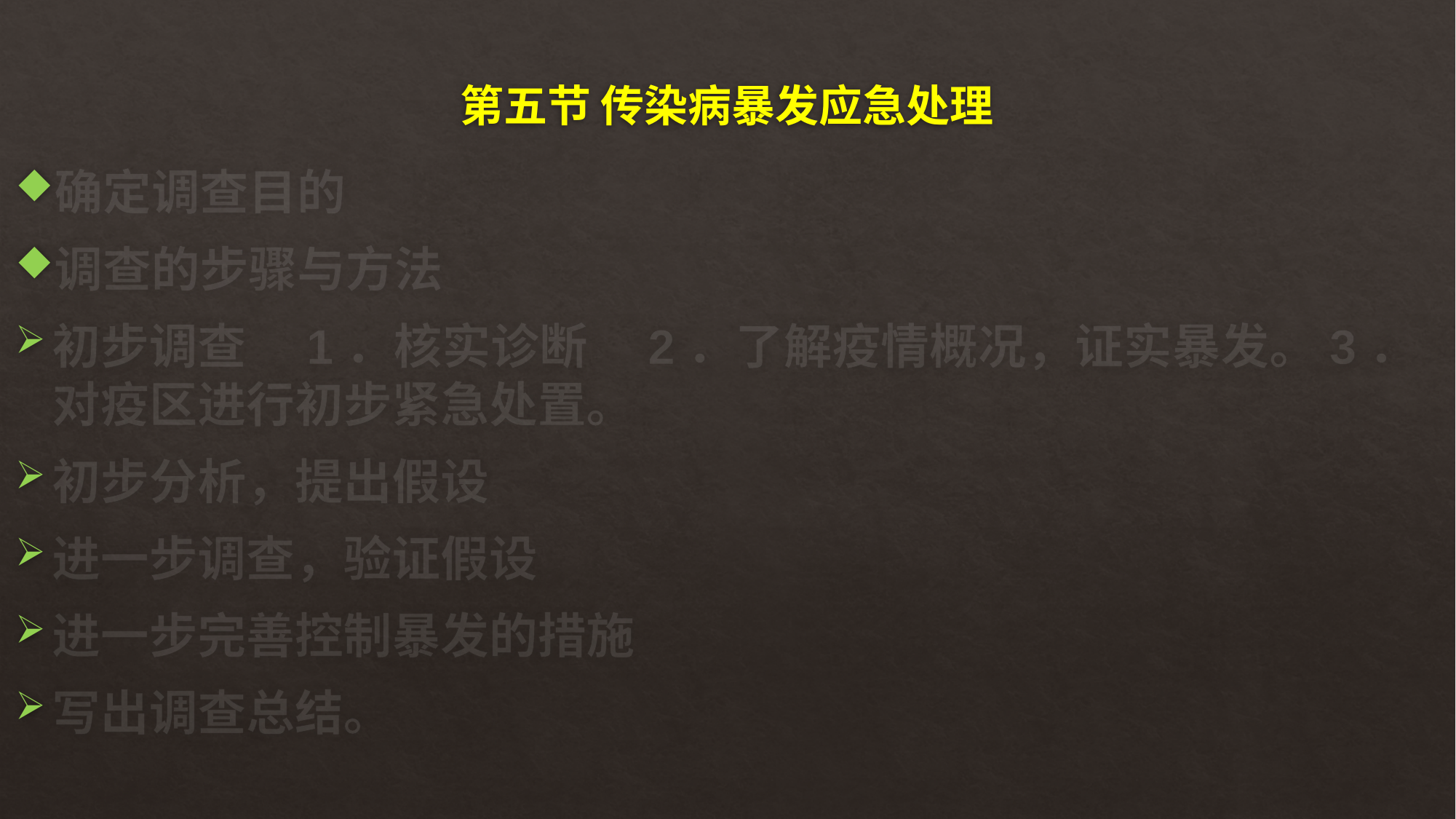

# 第五节 传染病暴发应急处理
确定调查目的
调查的步骤与方法
初步调查　1．核实诊断　2．了解疫情概况，证实暴发。3．对疫区进行初步紧急处置。
初步分析，提出假设
进一步调查，验证假设
进一步完善控制暴发的措施
写出调查总结。